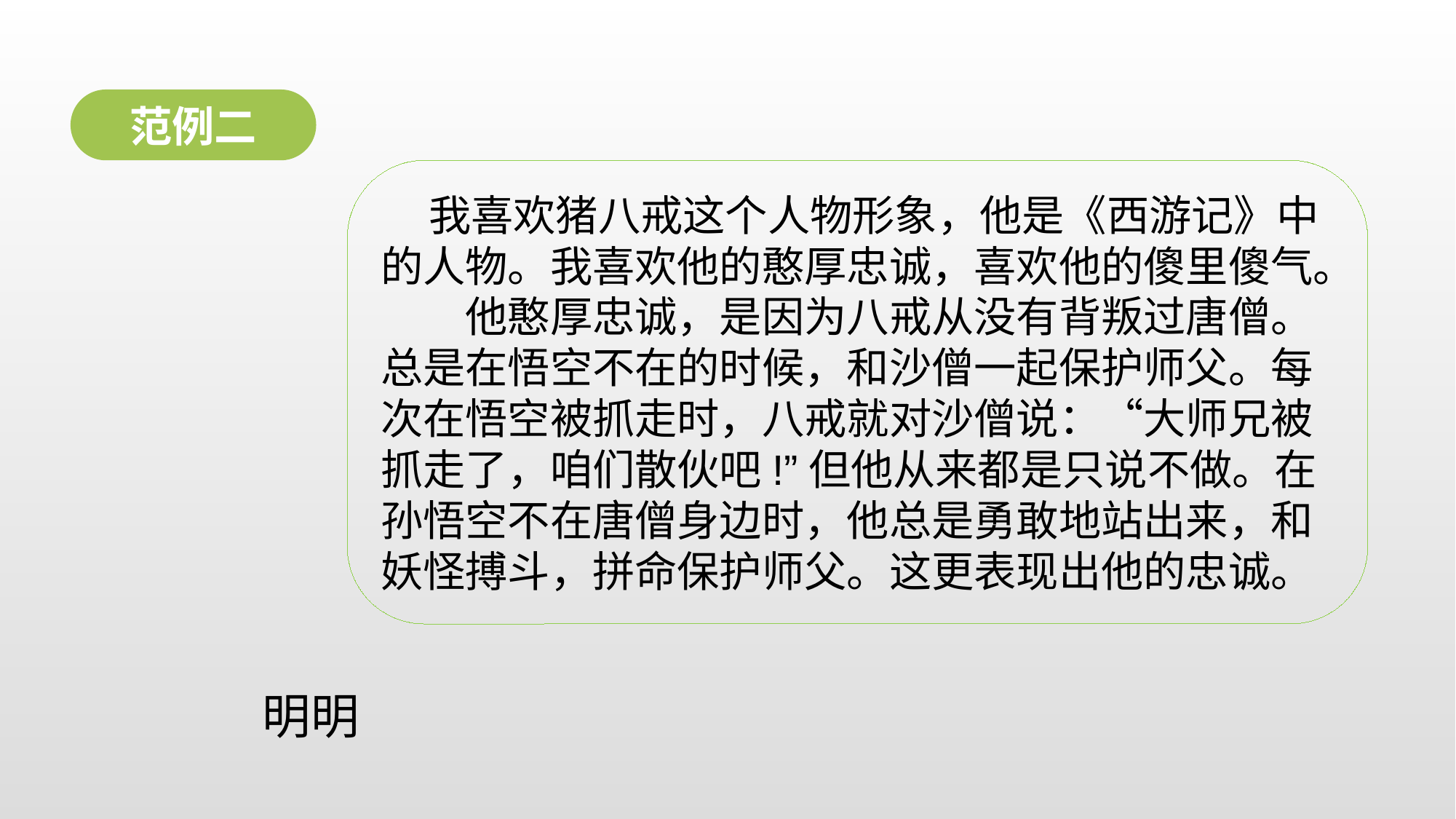

范例二
    我喜欢猪八戒这个人物形象，他是《西游记》中的人物。我喜欢他的憨厚忠诚，喜欢他的傻里傻气。
　　他憨厚忠诚，是因为八戒从没有背叛过唐僧。总是在悟空不在的时候，和沙僧一起保护师父。每次在悟空被抓走时，八戒就对沙僧说：“大师兄被抓走了，咱们散伙吧!”但他从来都是只说不做。在孙悟空不在唐僧身边时，他总是勇敢地站出来，和妖怪搏斗，拼命保护师父。这更表现出他的忠诚。
明明